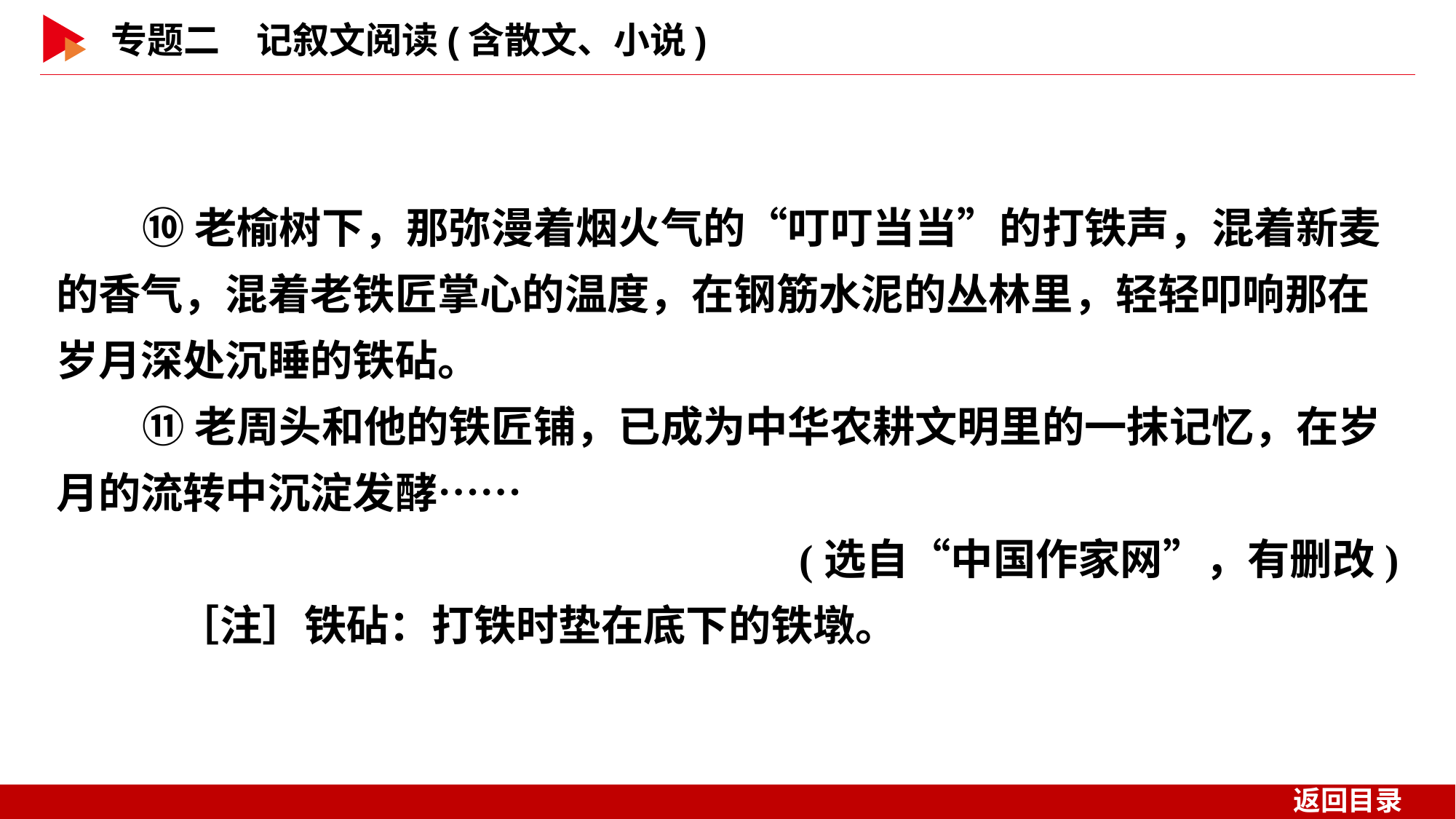

⑩老榆树下，那弥漫着烟火气的“叮叮当当”的打铁声，混着新麦的香气，混着老铁匠掌心的温度，在钢筋水泥的丛林里，轻轻叩响那在岁月深处沉睡的铁砧。
⑪老周头和他的铁匠铺，已成为中华农耕文明里的一抹记忆，在岁月的流转中沉淀发酵……
(选自“中国作家网”，有删改)
　　［注］铁砧：打铁时垫在底下的铁墩。